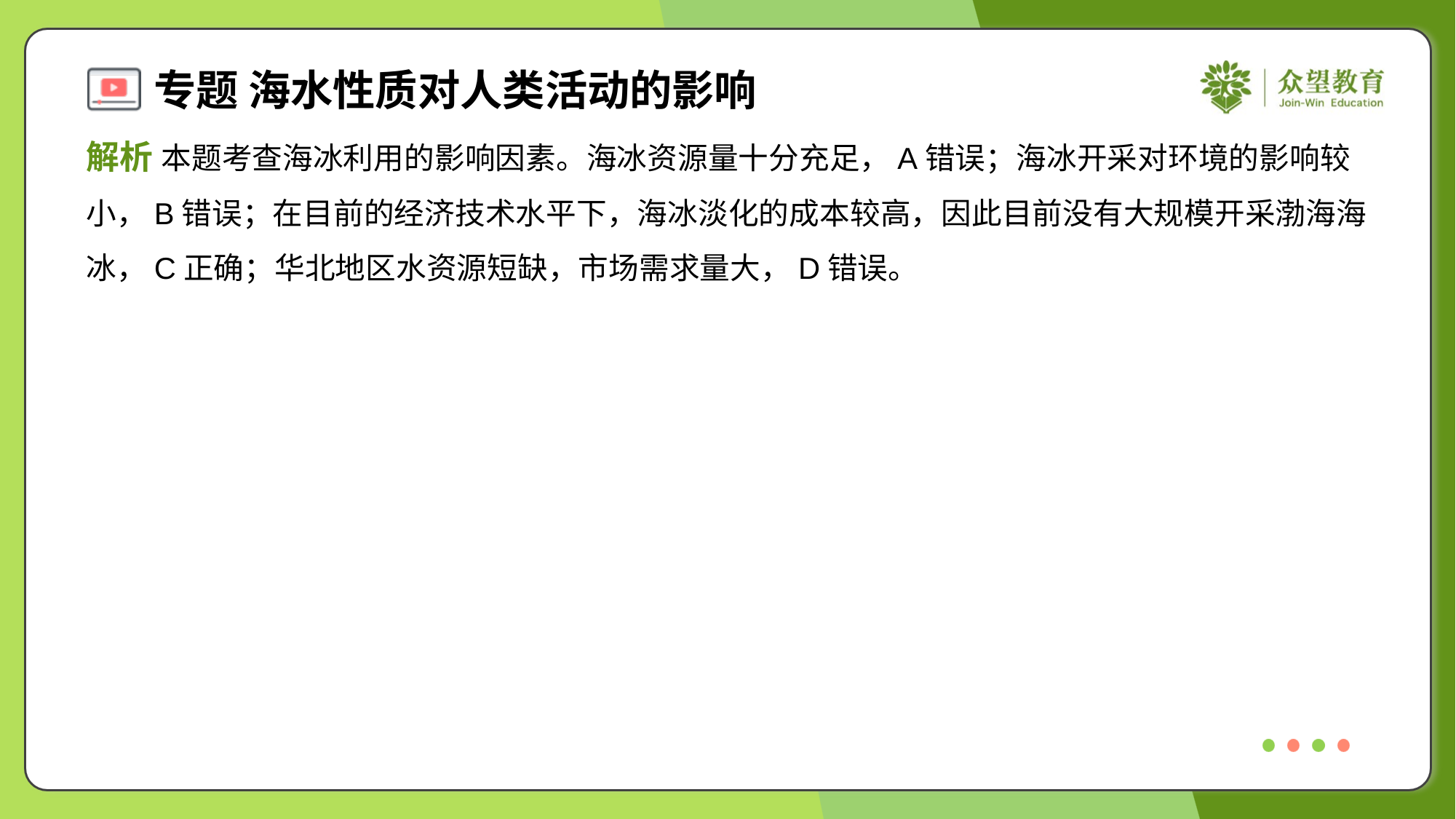

解析 本题考查海冰利用的影响因素。海冰资源量十分充足，A错误；海冰开采对环境的影响较
小，B错误；在目前的经济技术水平下，海冰淡化的成本较高，因此目前没有大规模开采渤海海
冰，C正确；华北地区水资源短缺，市场需求量大，D错误。